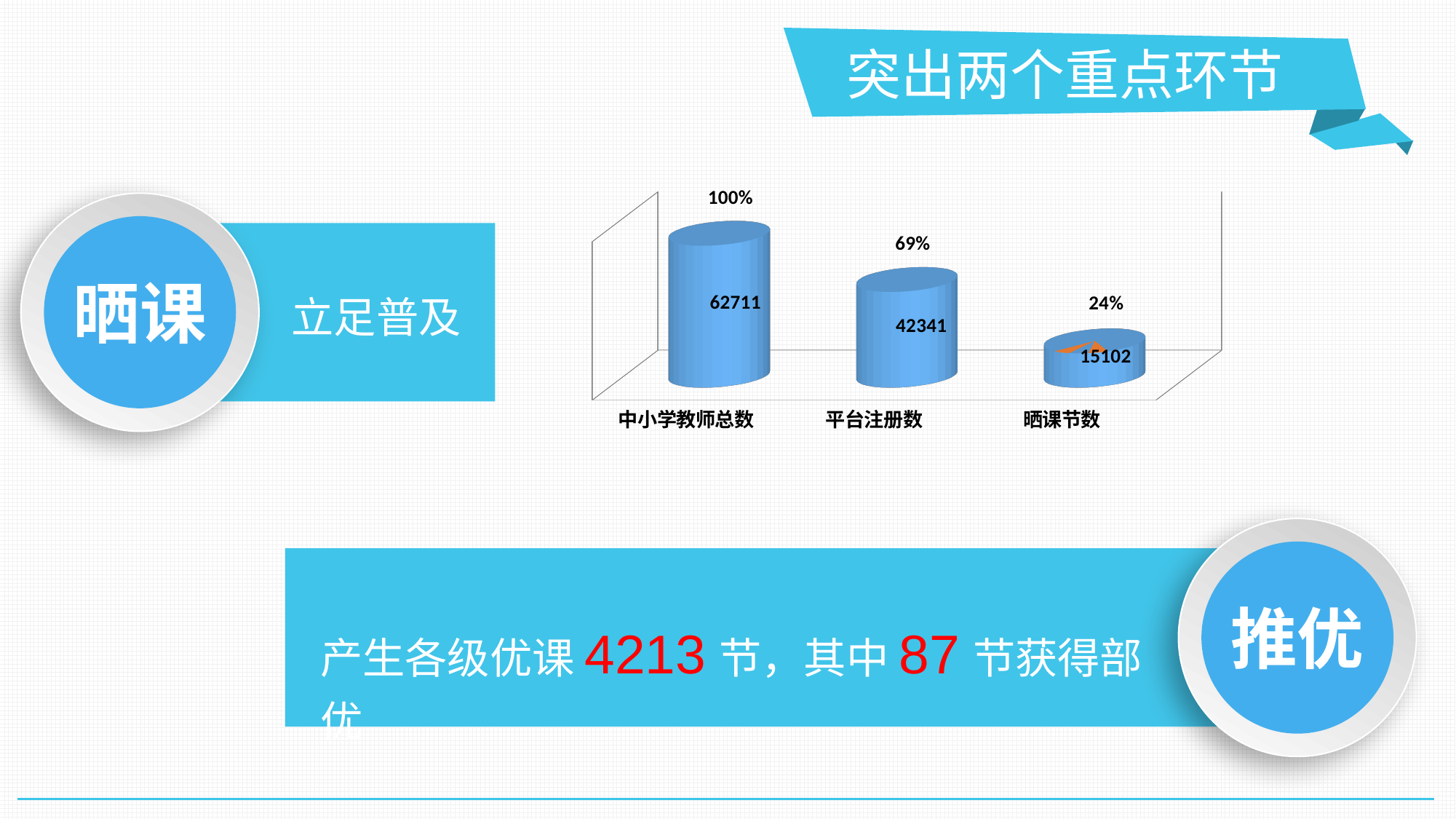

突出两个重点环节

[unsupported chart]

晒课
 立足普及

推优
产生各级优课4213节，其中87节获得部优